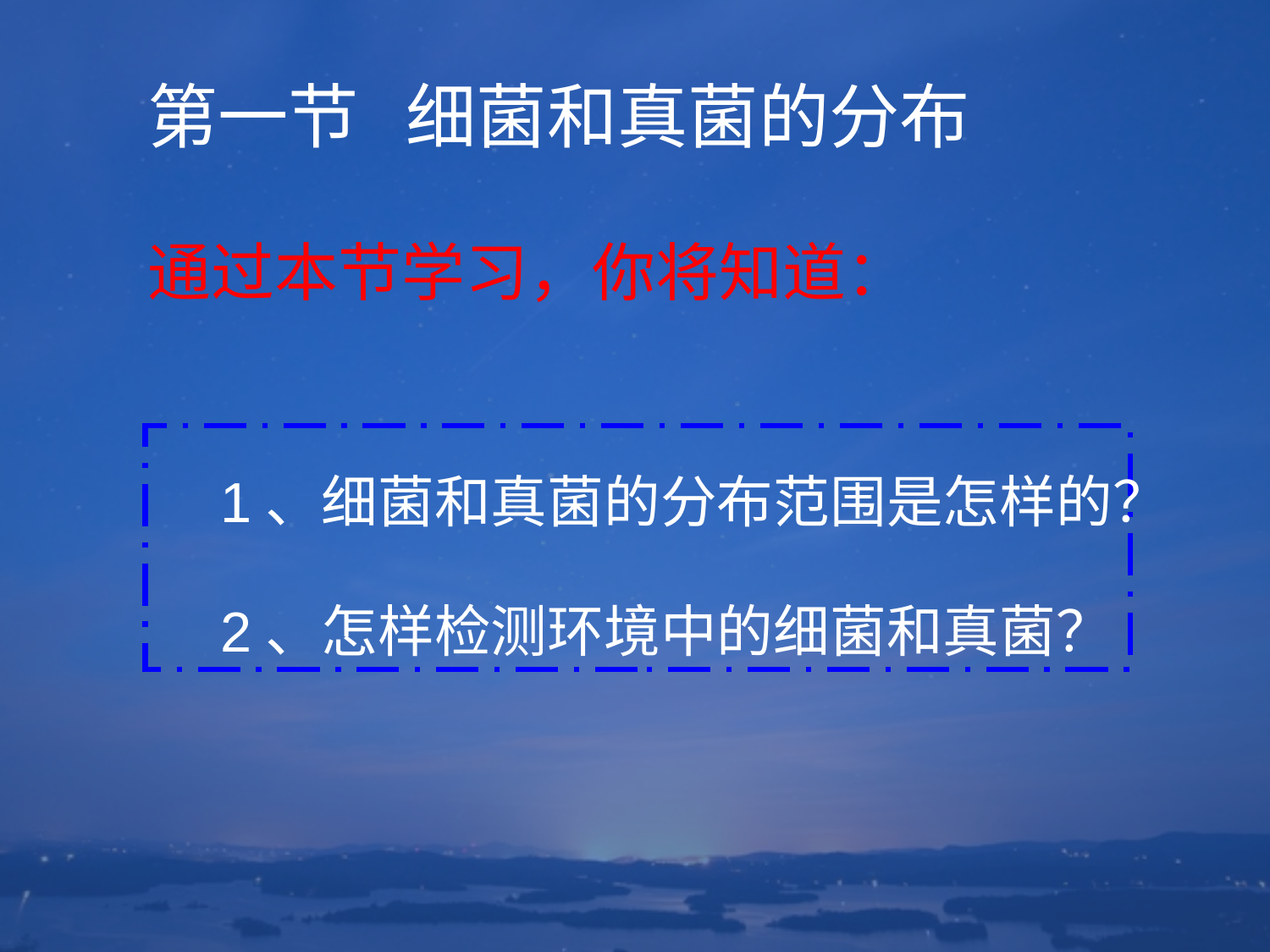

第一节   细菌和真菌的分布
通过本节学习，你将知道：
    1、细菌和真菌的分布范围是怎样的？
    2、怎样检测环境中的细菌和真菌？